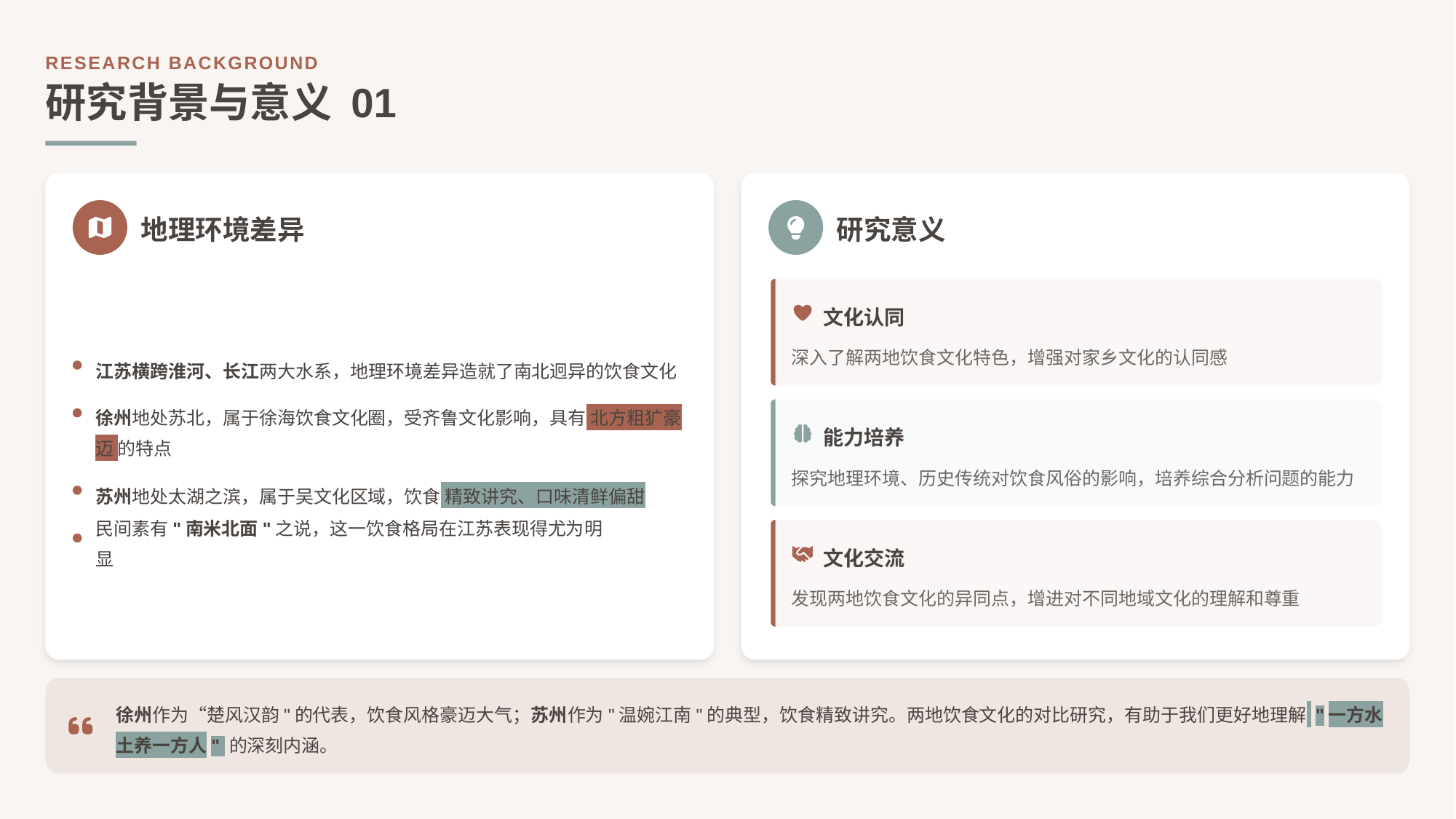

RESEARCH BACKGROUND
研究背景与意义 01

地理环境差异
研究意义

文化认同

深入了解两地饮食文化特色，增强对家乡文化的认同感
江苏横跨淮河、长江两大水系，地理环境差异造就了南北迥异的饮食文化

徐州地处苏北，属于徐海饮食文化圈，受齐鲁文化影响，具有 北方粗犷豪迈 的特点

能力培养

探究地理环境、历史传统对饮食风俗的影响，培养综合分析问题的能力
苏州地处太湖之滨，属于吴文化区域，饮食 精致讲究、口味清鲜偏甜

民间素有"南米北面"之说，这一饮食格局在江苏表现得尤为明显

文化交流

发现两地饮食文化的异同点，增进对不同地域文化的理解和尊重

徐州作为“楚风汉韵"的代表，饮食风格豪迈大气；苏州作为"温婉江南"的典型，饮食精致讲究。两地饮食文化的对比研究，有助于我们更好地理解 "一方水土养一方人" 的深刻内涵。